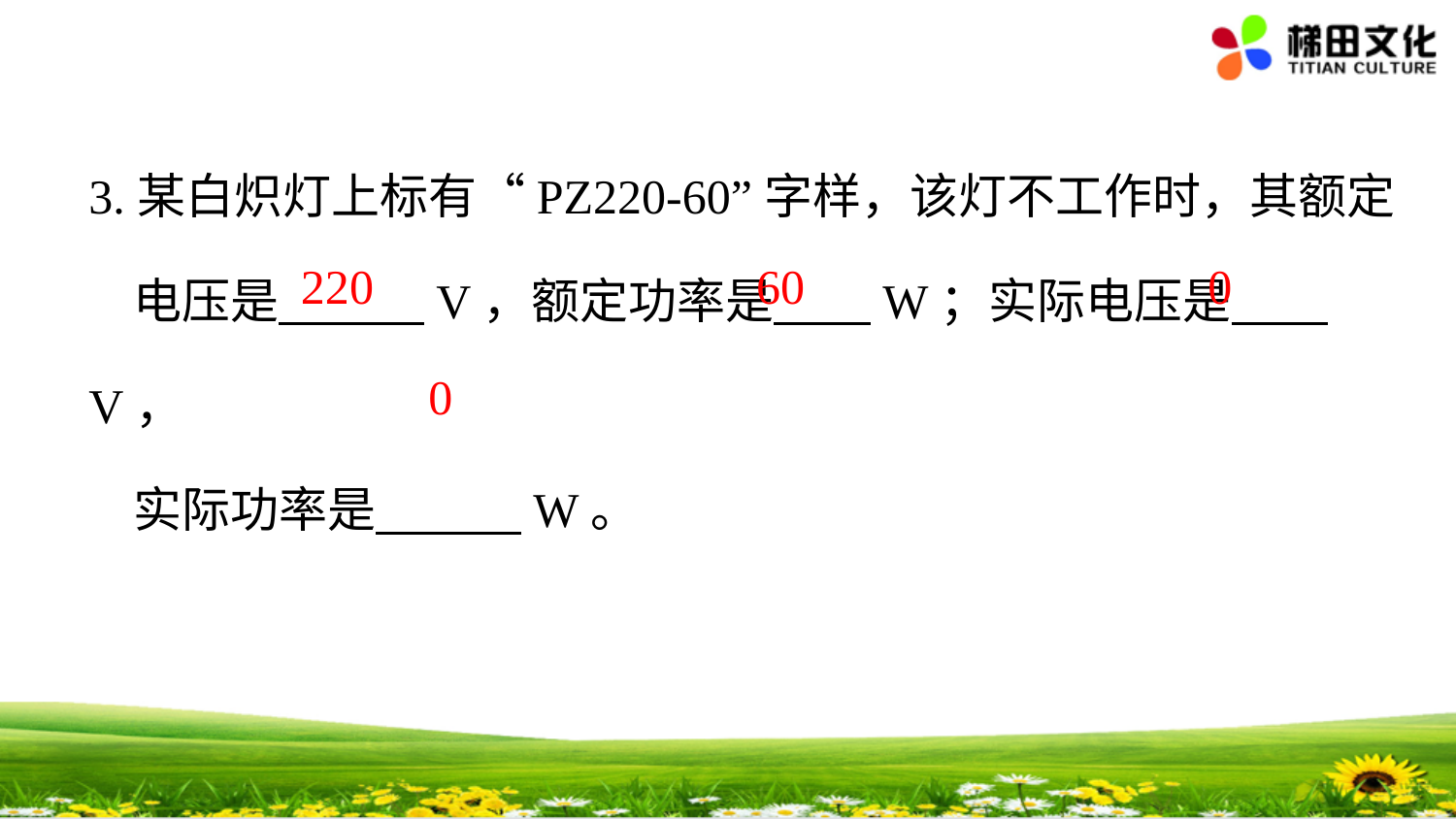

3.某白炽灯上标有“PZ220-60”字样，该灯不工作时，其额定
   电压是　　　V，额定功率是　　W；实际电压是　　V，
   实际功率是　　　W。
220
60
0
0